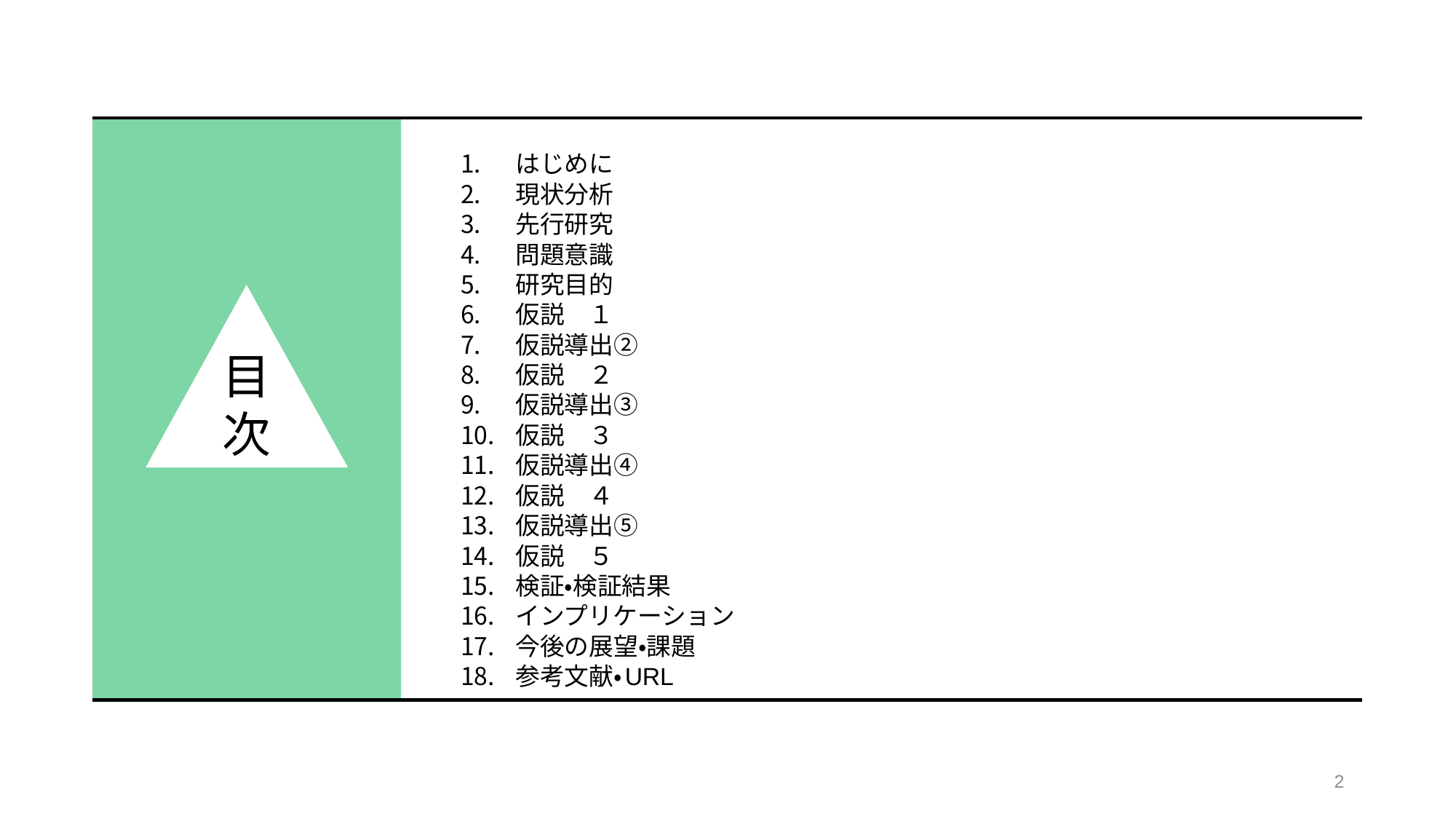

# 目次

はじめに
現状分析
先行研究
問題意識
研究目的
仮説　１
仮説導出②
仮説　２
仮説導出③
仮説　３
仮説導出④
仮説　４
仮説導出⑤
仮説　５
検証・検証結果
インプリケーション
今後の展望・課題
参考文献・URL

目次
2